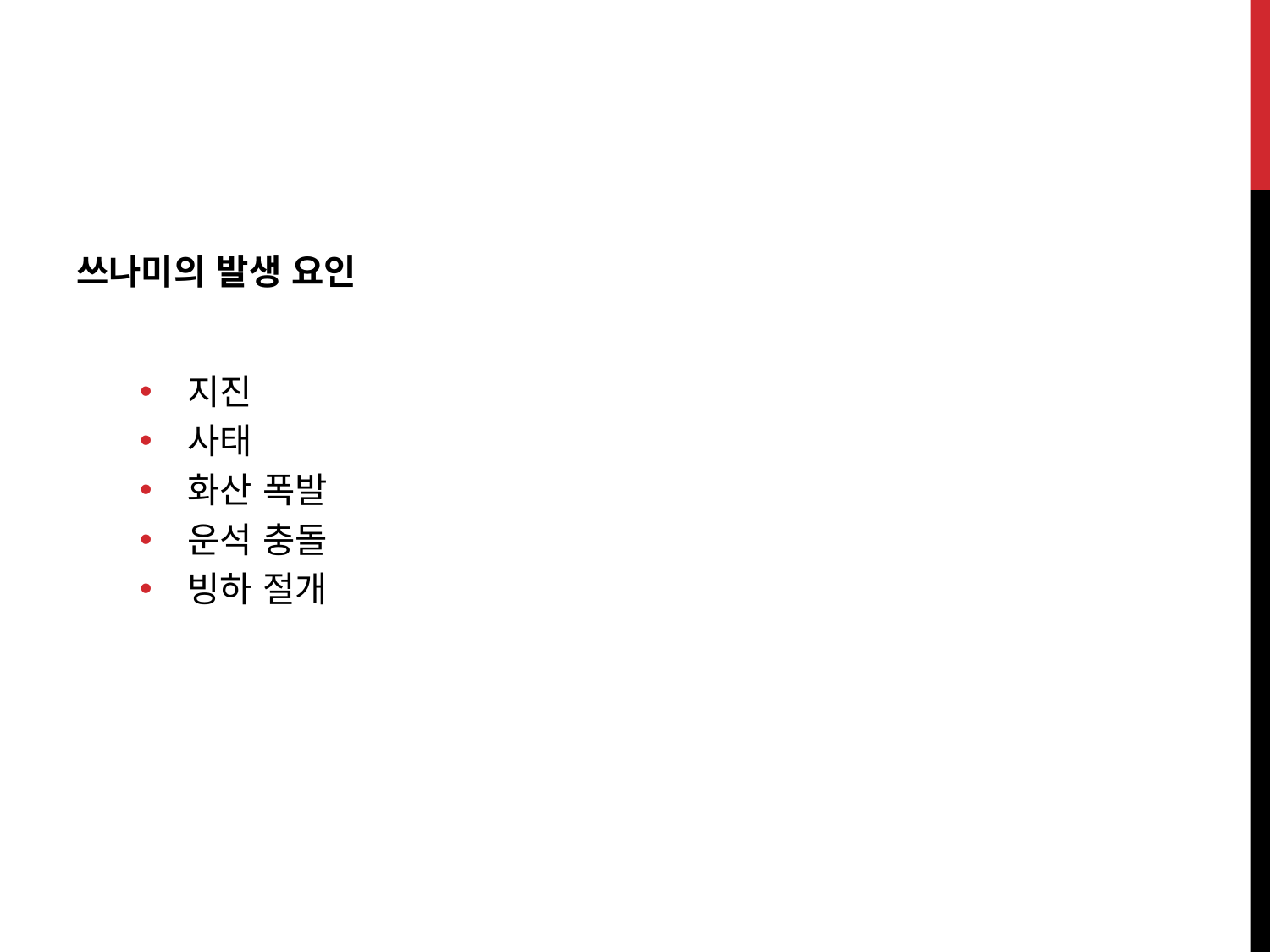

쓰나미의 발생 요인

지진
사태
화산 폭발
운석 충돌
빙하 절개